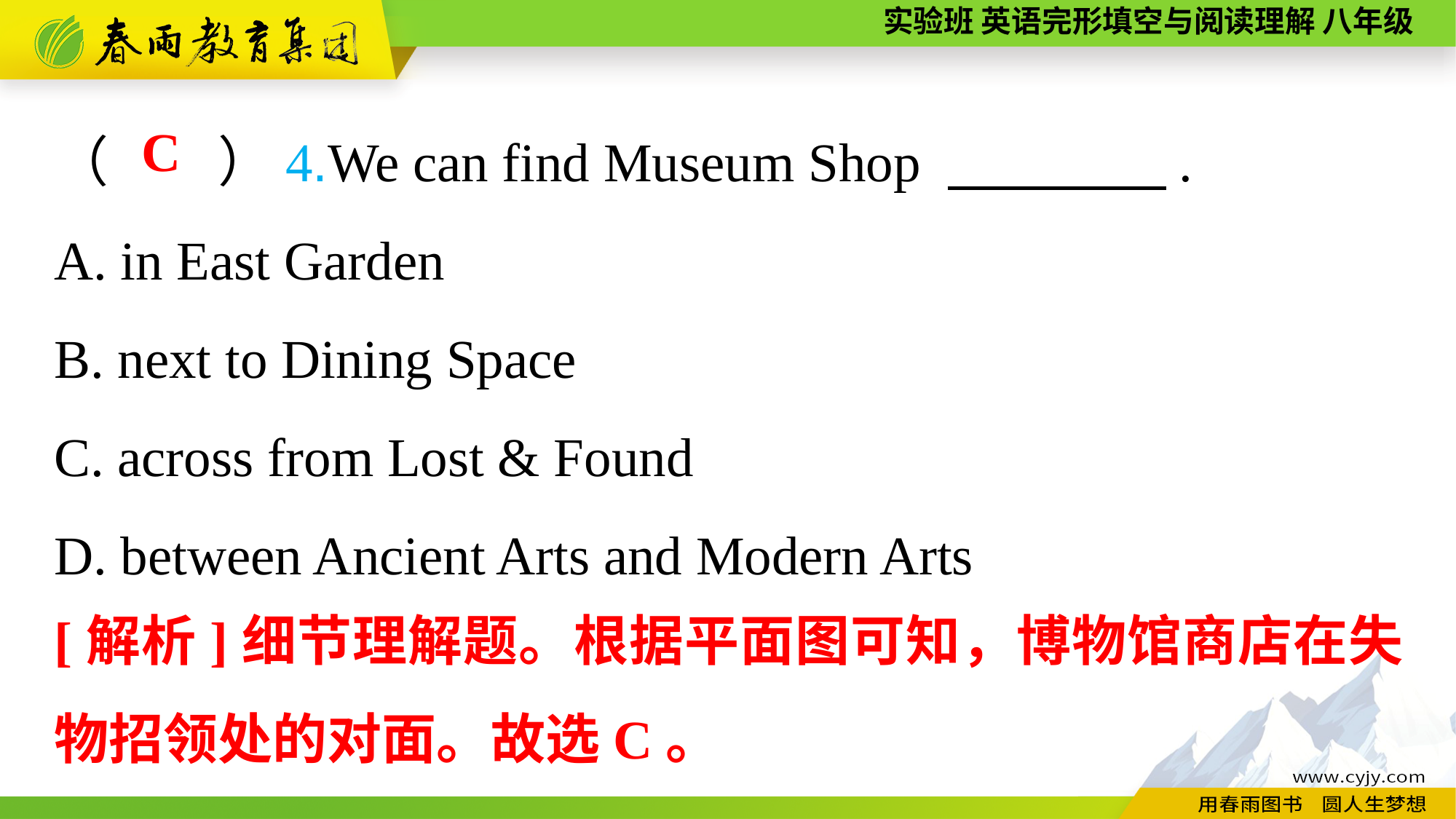

（　　）4.We can find Museum Shop 　　　　.
A. in East Garden
B. next to Dining Space
C. across from Lost & Found
D. between Ancient Arts and Modern Arts
C
[解析]细节理解题。根据平面图可知，博物馆商店在失物招领处的对面。故选C。